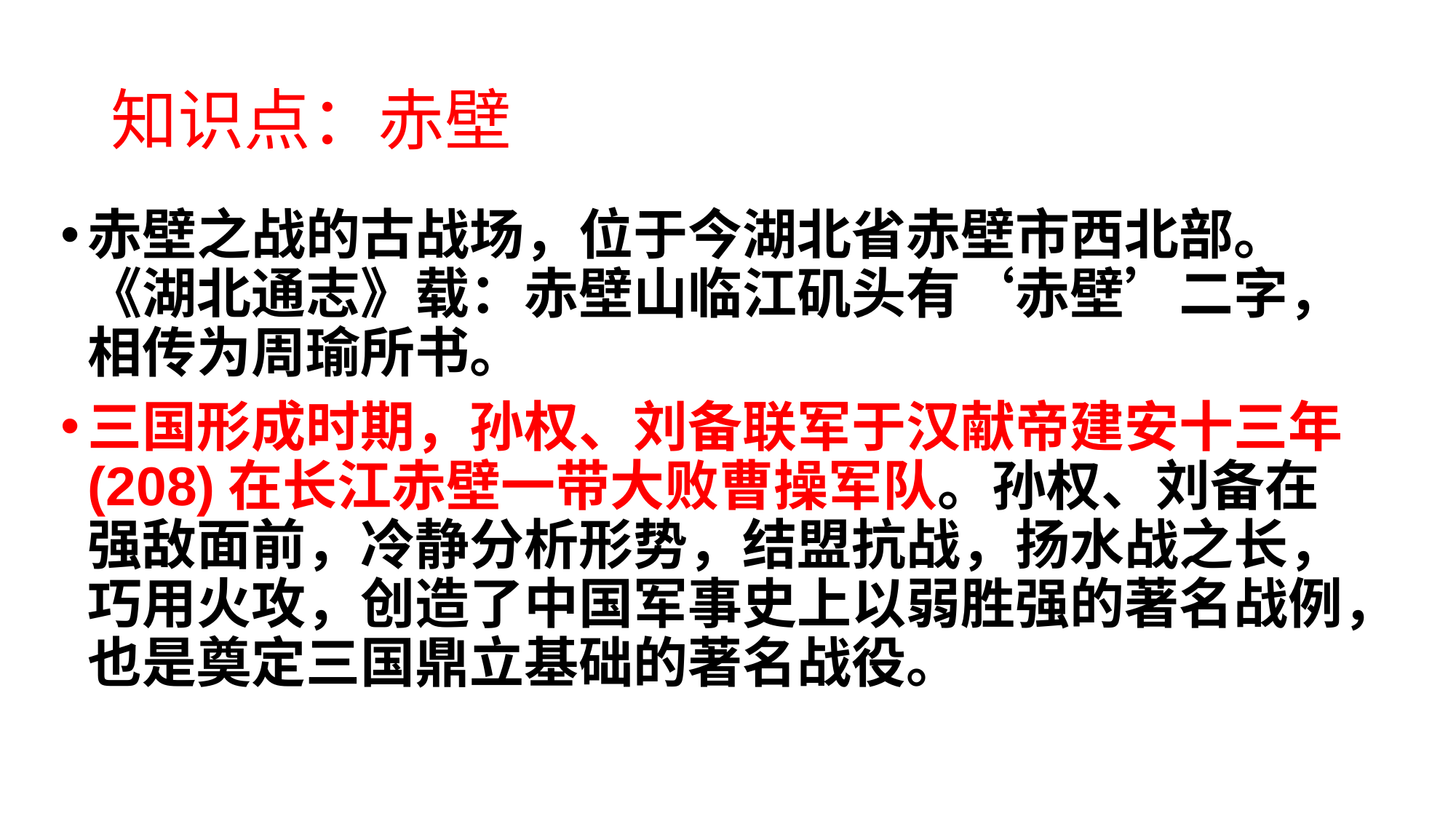

# 知识点：赤壁
赤壁之战的古战场，位于今湖北省赤壁市西北部。《湖北通志》载：赤壁山临江矶头有‘赤壁’二字，相传为周瑜所书。
三国形成时期，孙权、刘备联军于汉献帝建安十三年(208)在长江赤壁一带大败曹操军队。孙权、刘备在强敌面前，冷静分析形势，结盟抗战，扬水战之长，巧用火攻，创造了中国军事史上以弱胜强的著名战例，也是奠定三国鼎立基础的著名战役。